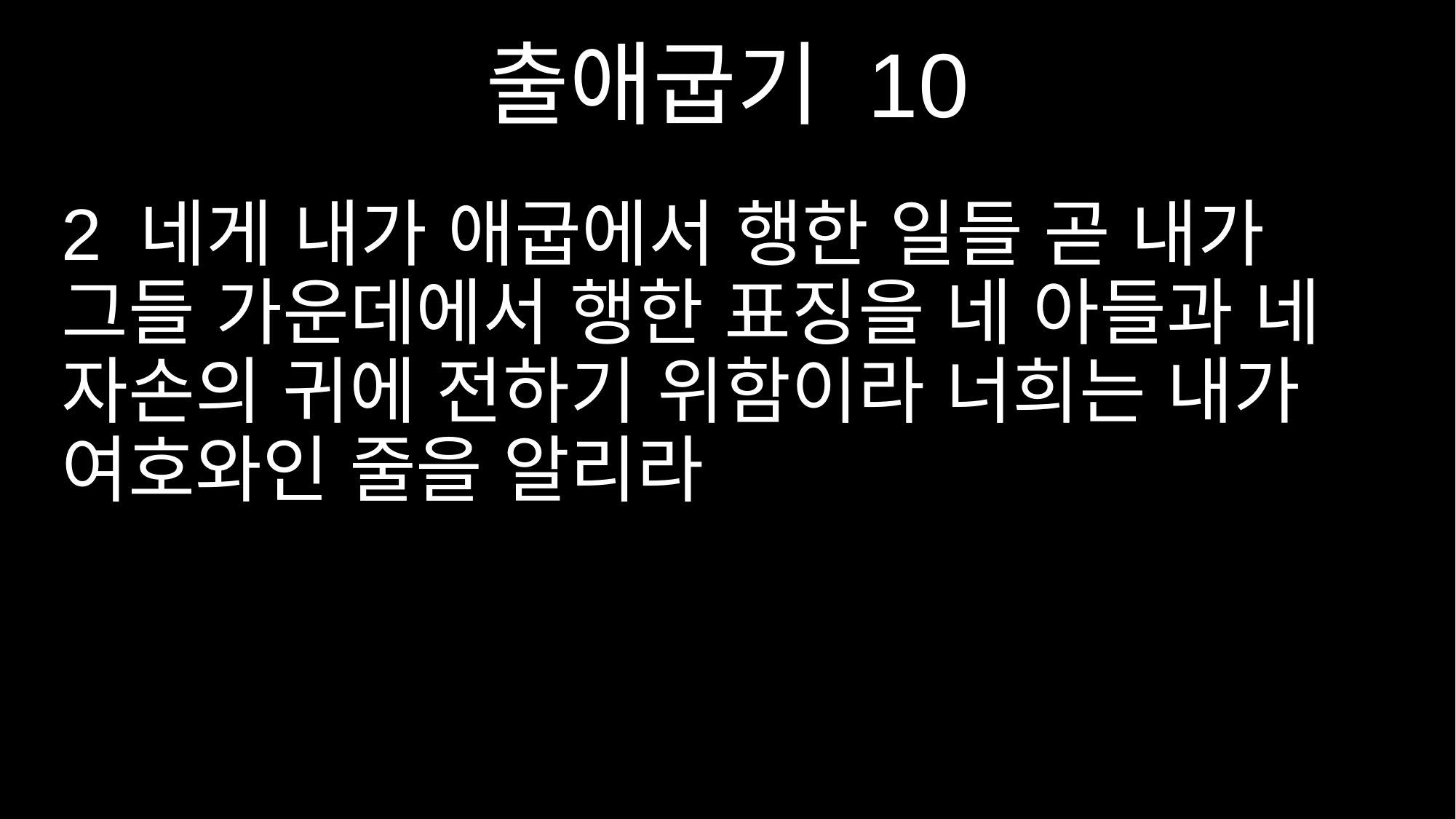

출애굽기 10
2 네게 내가 애굽에서 행한 일들 곧 내가 그들 가운데에서 행한 표징을 네 아들과 네 자손의 귀에 전하기 위함이라 너희는 내가 여호와인 줄을 알리라